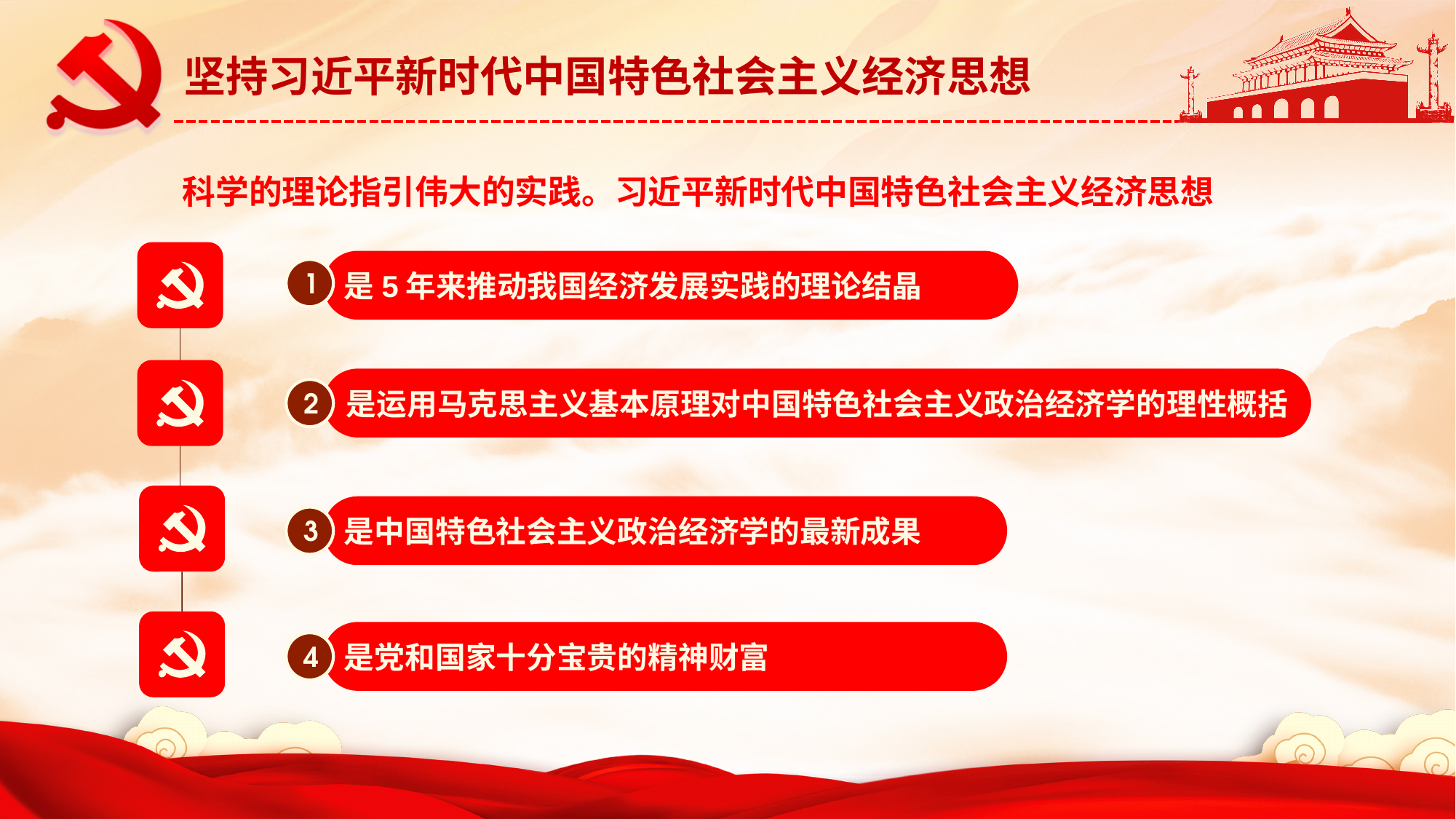

科学的理论指引伟大的实践。习近平新时代中国特色社会主义经济思想

是5年来推动我国经济发展实践的理论结晶
1

是运用马克思主义基本原理对中国特色社会主义政治经济学的理性概括
2

是中国特色社会主义政治经济学的最新成果
3

是党和国家十分宝贵的精神财富
4